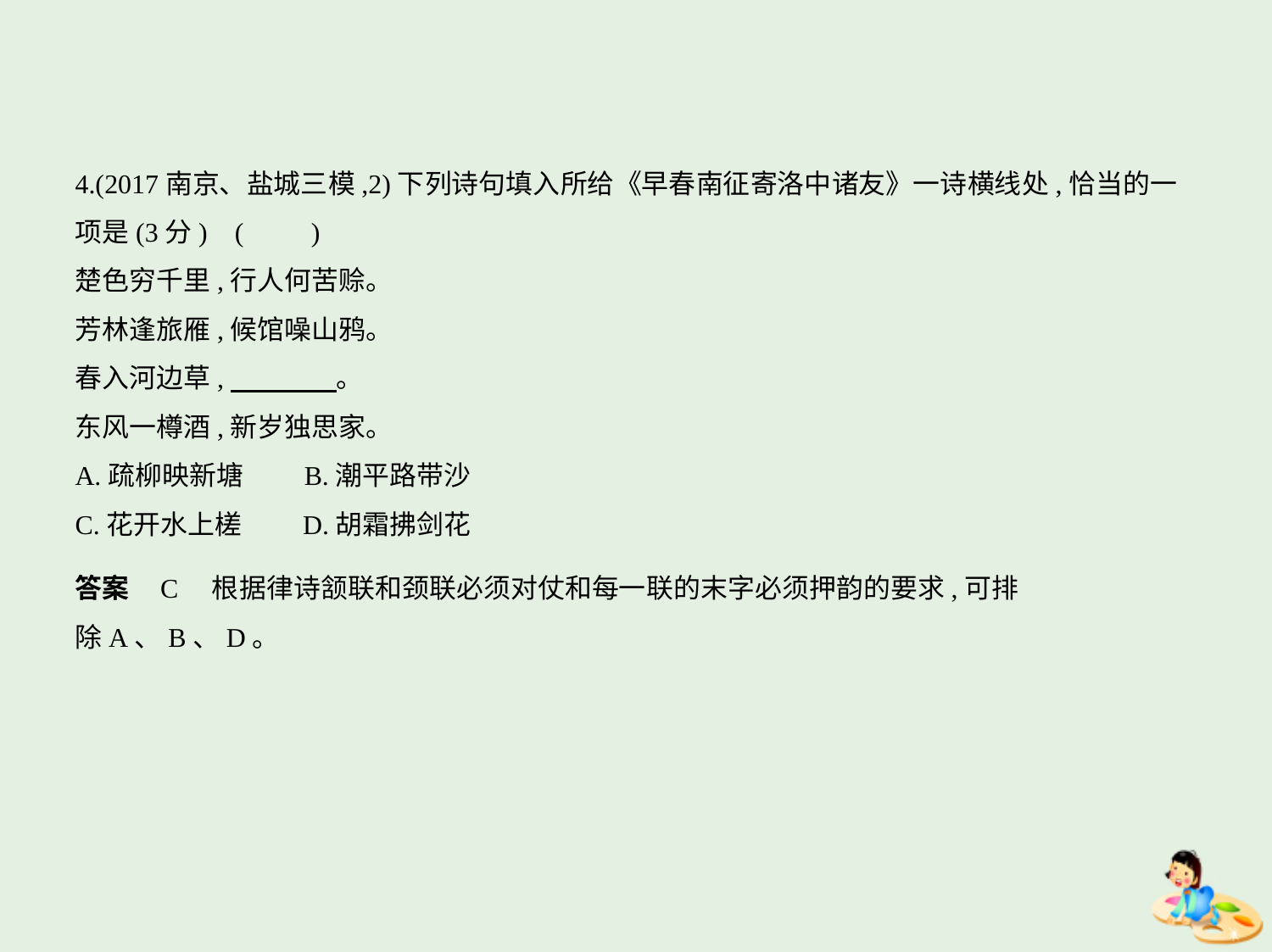

4.(2017南京、盐城三模,2)下列诗句填入所给《早春南征寄洛中诸友》一诗横线处,恰当的一
项是(3分) (　　)
楚色穷千里,行人何苦赊。
芳林逢旅雁,候馆噪山鸦。
春入河边草,　　　    。
东风一樽酒,新岁独思家。
A.疏柳映新塘　　B.潮平路带沙
C.花开水上槎　　D.胡霜拂剑花
答案    C　根据律诗颔联和颈联必须对仗和每一联的末字必须押韵的要求,可排
除A、B、D。